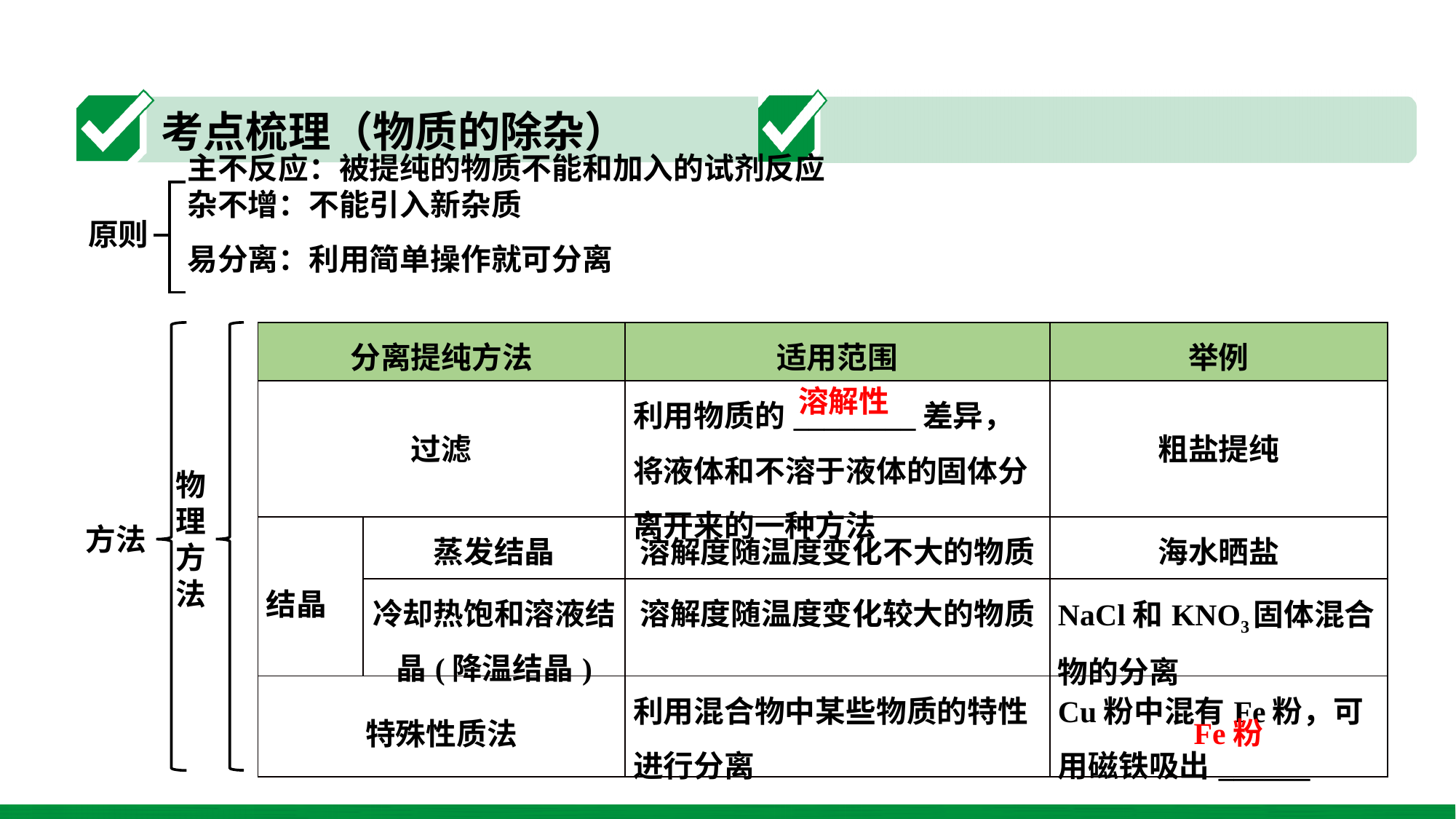

主不反应：被提纯的物质不能和加入的试剂反应杂不增：不能引入新杂质易分离：利用简单操作就可分离

原则

| 分离提纯方法 |  | 适用范围 | 举例 |
| --- | --- | --- | --- |
| 过滤 |  | 利用物质的\_\_\_\_\_\_\_\_差异，将液体和不溶于液体的固体分离开来的一种方法 | 粗盐提纯 |
| 结晶 | 蒸发结晶 | 溶解度随温度变化不大的物质 | 海水晒盐 |
|  | 冷却热饱和溶液结晶(降温结晶) | 溶解度随温度变化较大的物质 | NaCl和KNO3固体混合物的分离 |
| 特殊性质法 |  | 利用混合物中某些物质的特性进行分离 | Cu粉中混有Fe粉，可用磁铁吸出\_\_\_\_\_\_ |
溶解性
物理方法
方法
Fe粉